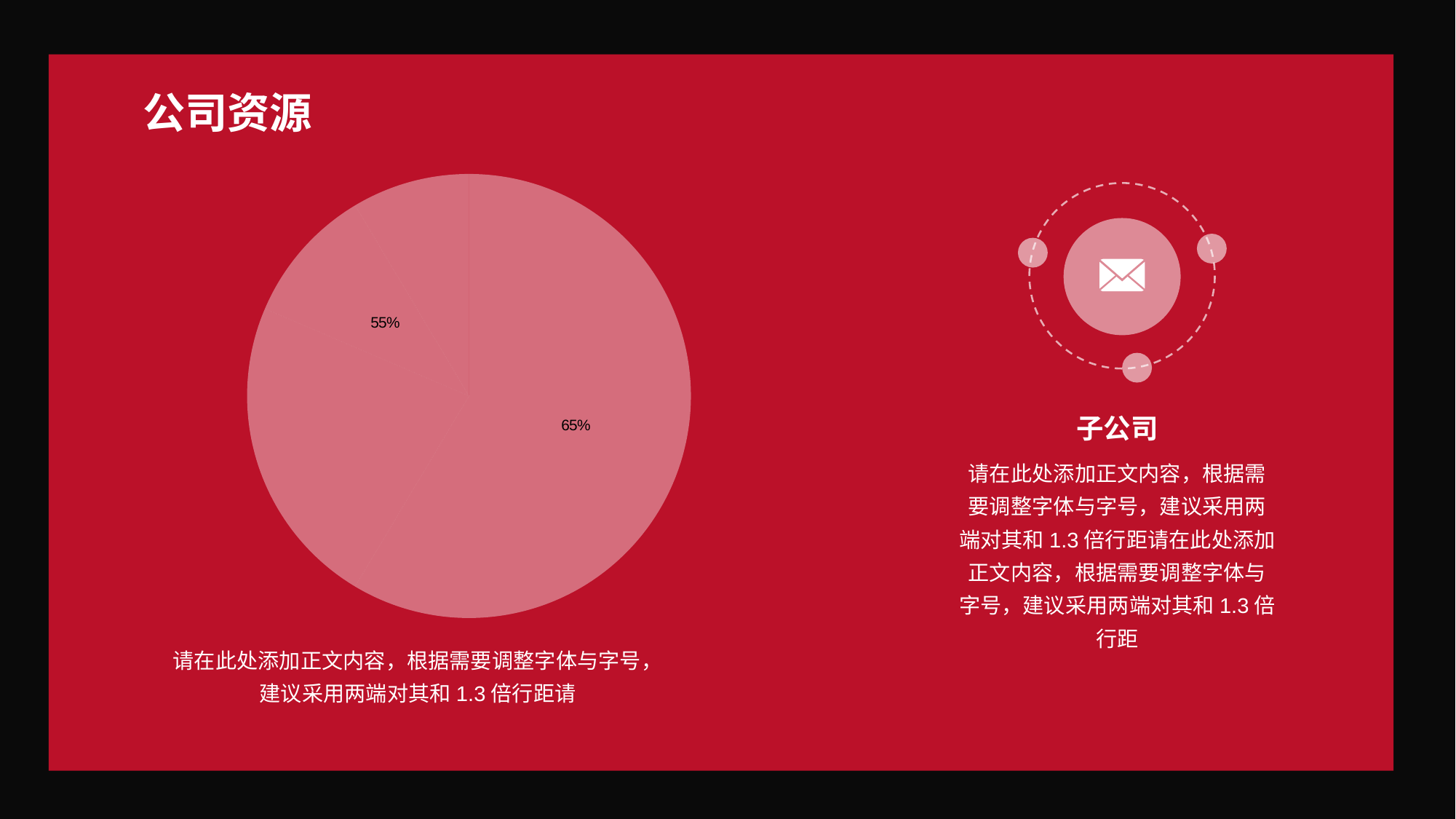

公司资源

[unsupported chart]

子公司
请在此处添加正文内容，根据需要调整字体与字号，建议采用两端对其和1.3倍行距请在此处添加正文内容，根据需要调整字体与字号，建议采用两端对其和1.3倍行距
请在此处添加正文内容，根据需要调整字体与字号，建议采用两端对其和1.3倍行距请